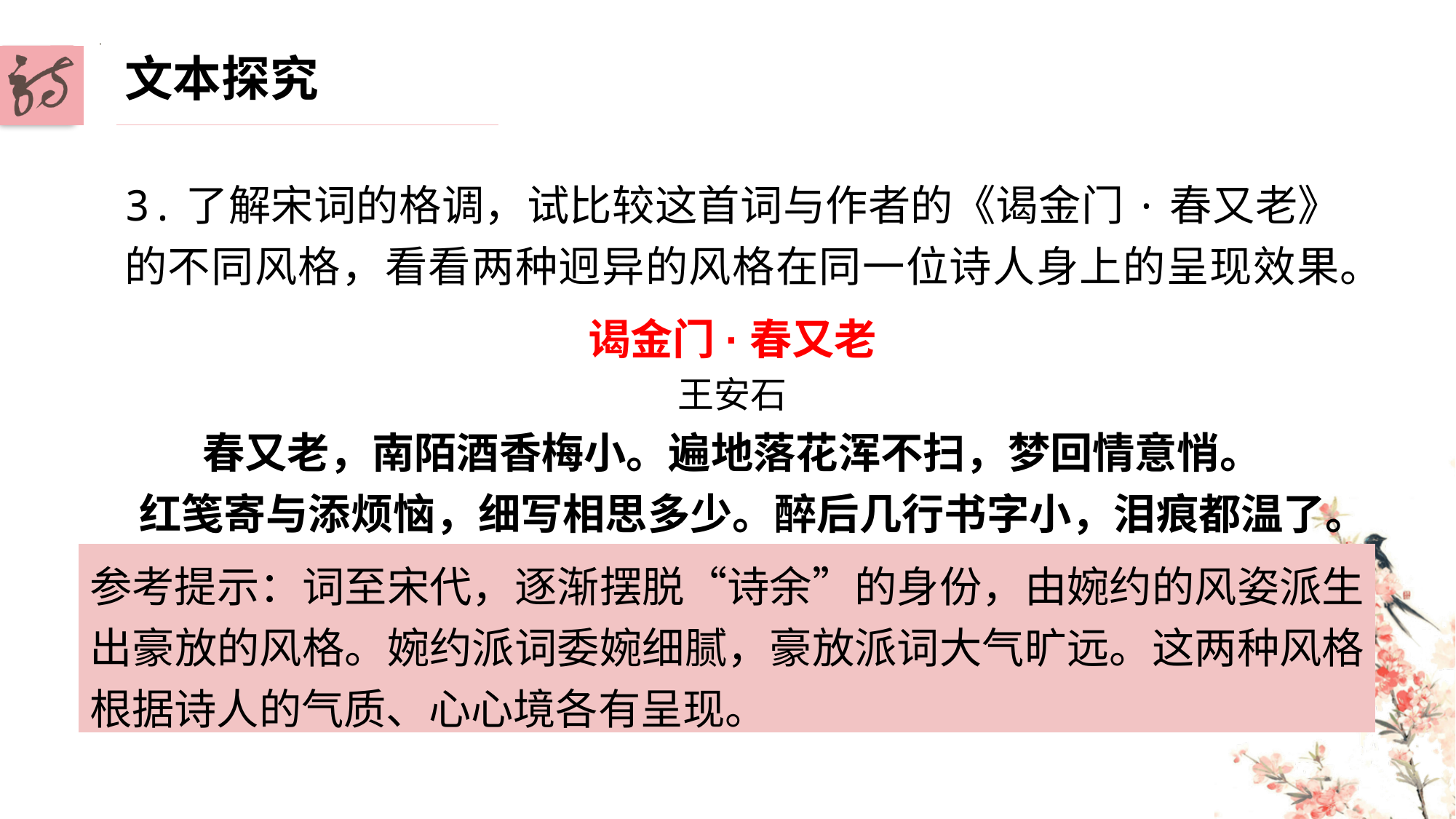

文本探究
3.了解宋词的格调，试比较这首词与作者的《谒金门·春又老》的不同风格，看看两种迥异的风格在同一位诗人身上的呈现效果。
谒金门·春又老
王安石
春又老，南陌酒香梅小。遍地落花浑不扫，梦回情意悄。
红笺寄与添烦恼，细写相思多少。醉后几行书字小，泪痕都温了。
参考提示：词至宋代，逐渐摆脱“诗余”的身份，由婉约的风姿派生出豪放的风格。婉约派词委婉细腻，豪放派词大气旷远。这两种风格根据诗人的气质、心心境各有呈现。